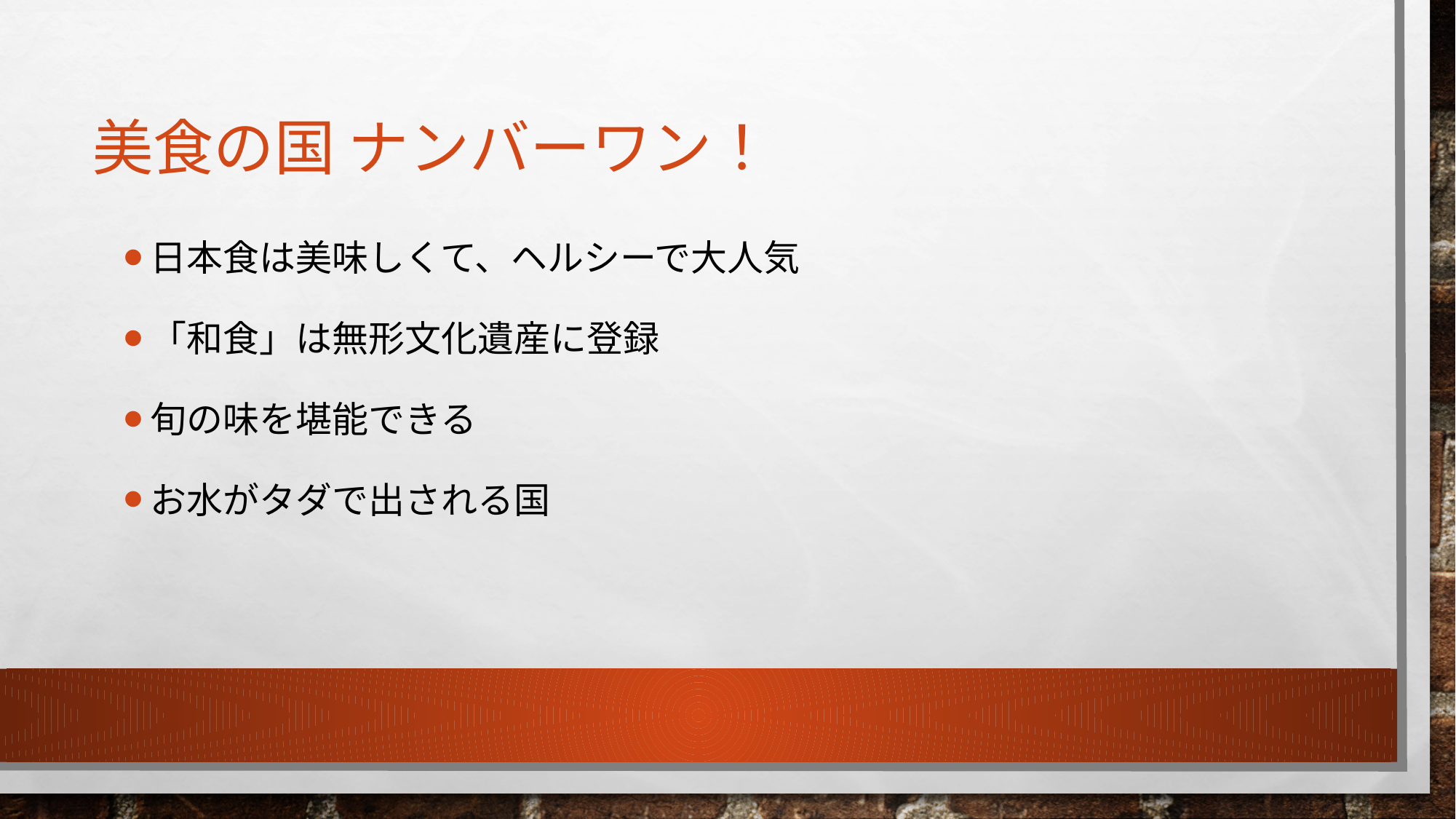

# 美食の国 ナンバーワン！
日本食は美味しくて、ヘルシーで大人気
「和食」は無形文化遺産に登録
旬の味を堪能できる
お水がタダで出される国